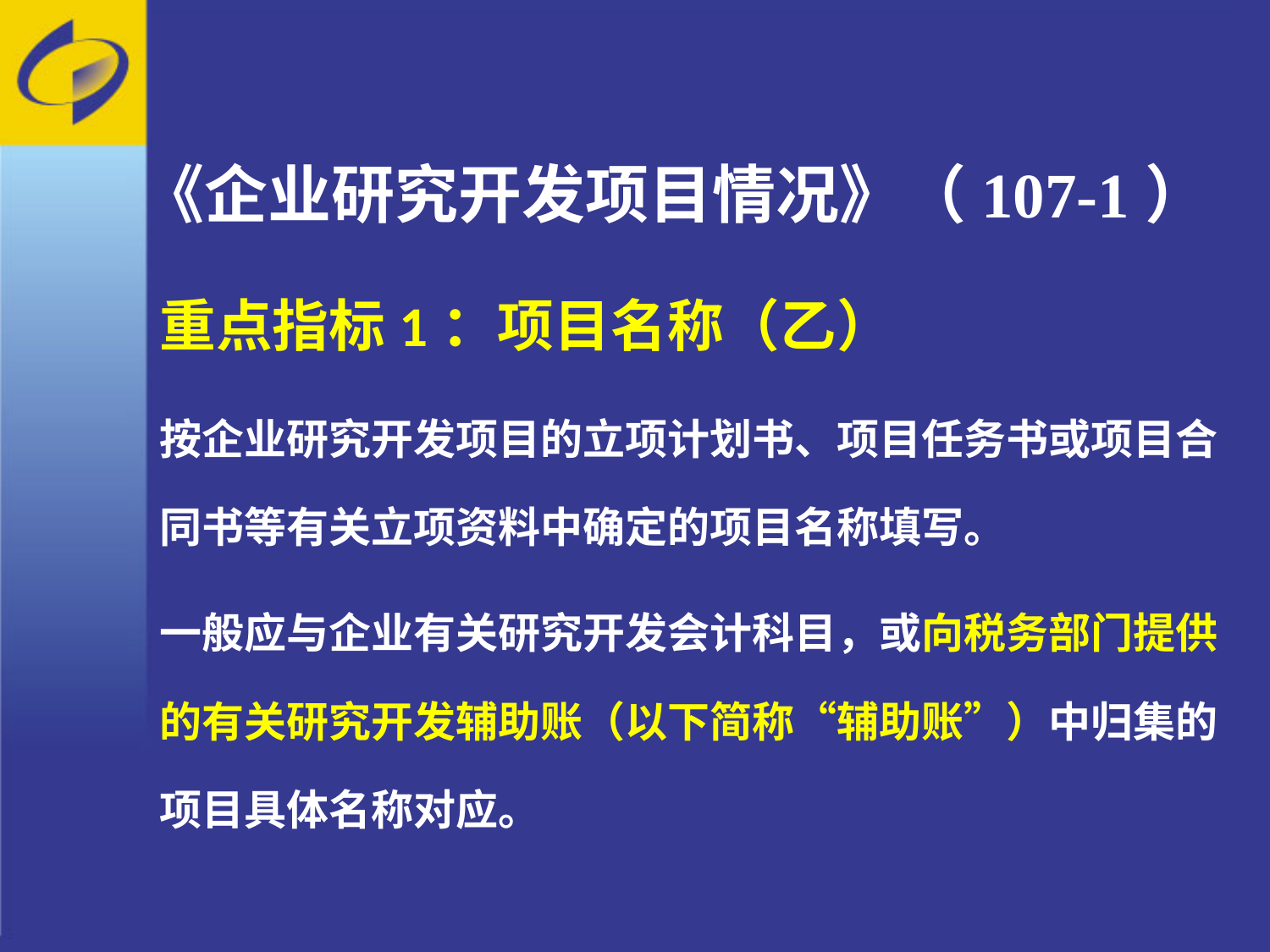

# 《企业研究开发项目情况》（107-1）
重点指标1：项目名称（乙）
按企业研究开发项目的立项计划书、项目任务书或项目合同书等有关立项资料中确定的项目名称填写。
一般应与企业有关研究开发会计科目，或向税务部门提供的有关研究开发辅助账（以下简称“辅助账”）中归集的项目具体名称对应。